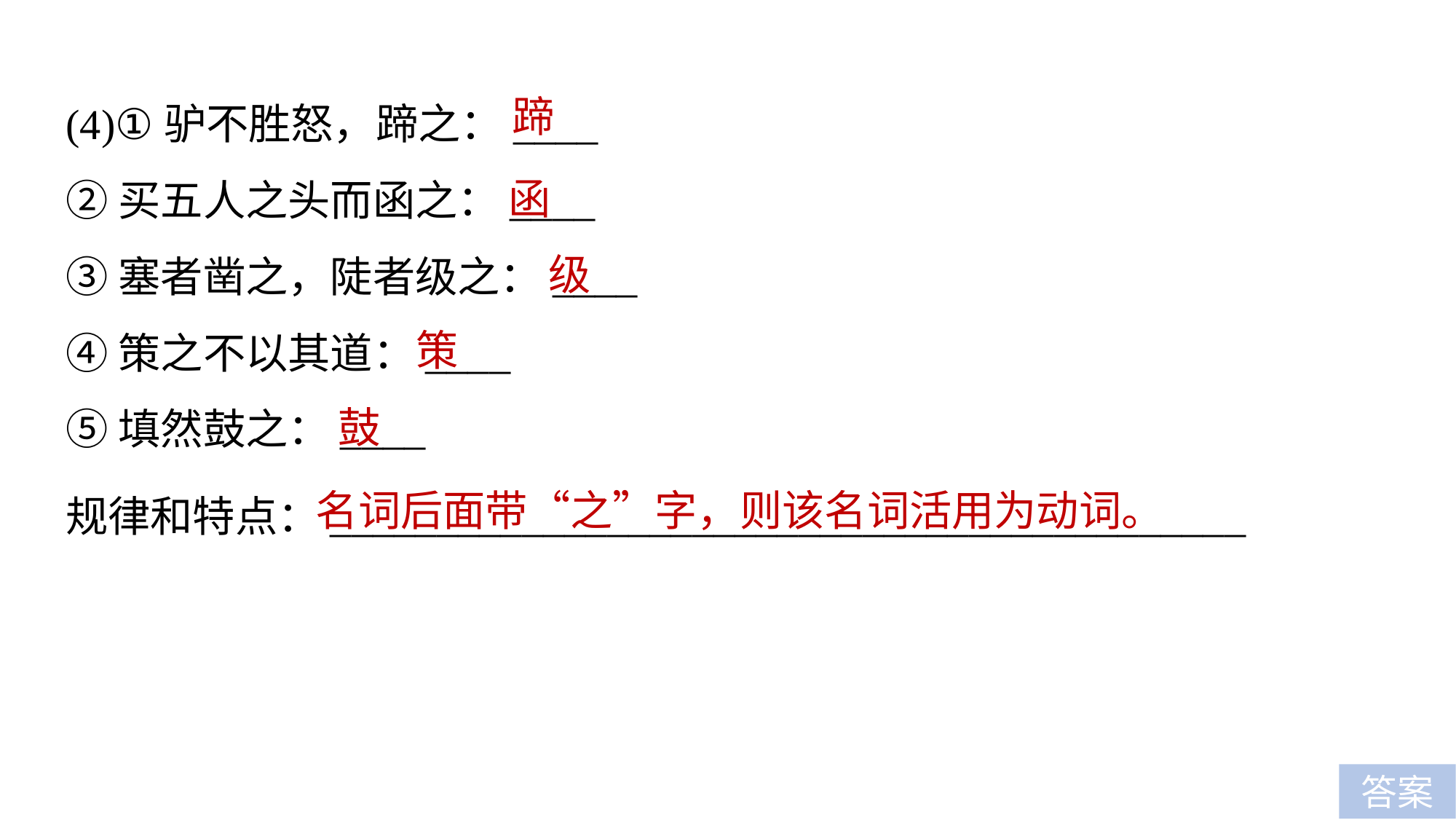

蹄
(4)①驴不胜怒，蹄之：____
②买五人之头而函之：____
③塞者凿之，陡者级之：____
④策之不以其道：____
⑤填然鼓之：____
函
级
策
鼓
名词后面带“之”字，则该名词活用为动词。
规律和特点：___________________________________________
答案